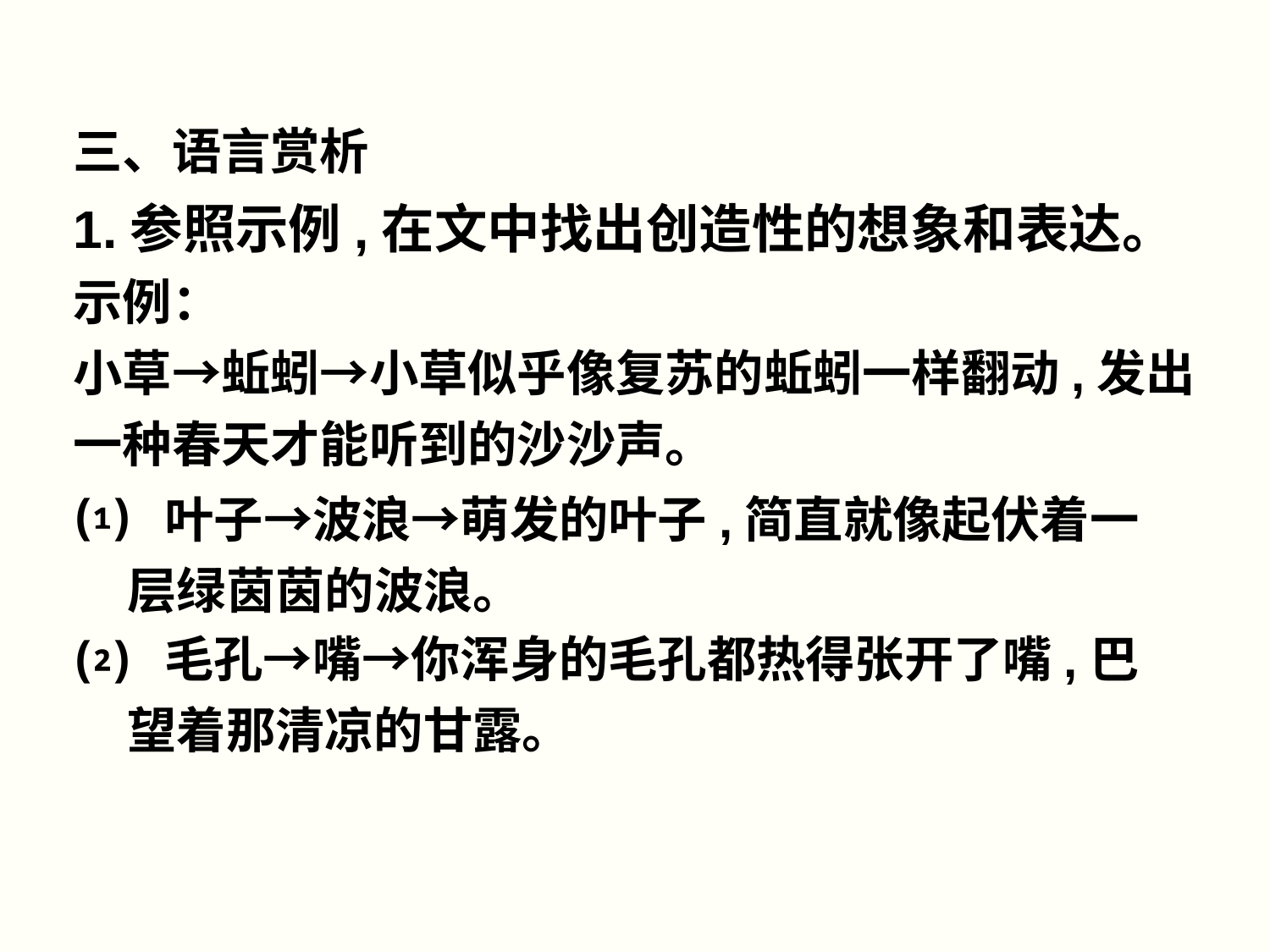

三、语言赏析
1.参照示例,在文中找出创造性的想象和表达。
示例：
小草→蚯蚓→小草似乎像复苏的蚯蚓一样翻动,发出一种春天才能听到的沙沙声。
⑴

⑵

叶子→波浪→萌发的叶子,简直就像起伏着一层绿茵茵的波浪。
毛孔→嘴→你浑身的毛孔都热得张开了嘴,巴望着那清凉的甘露。